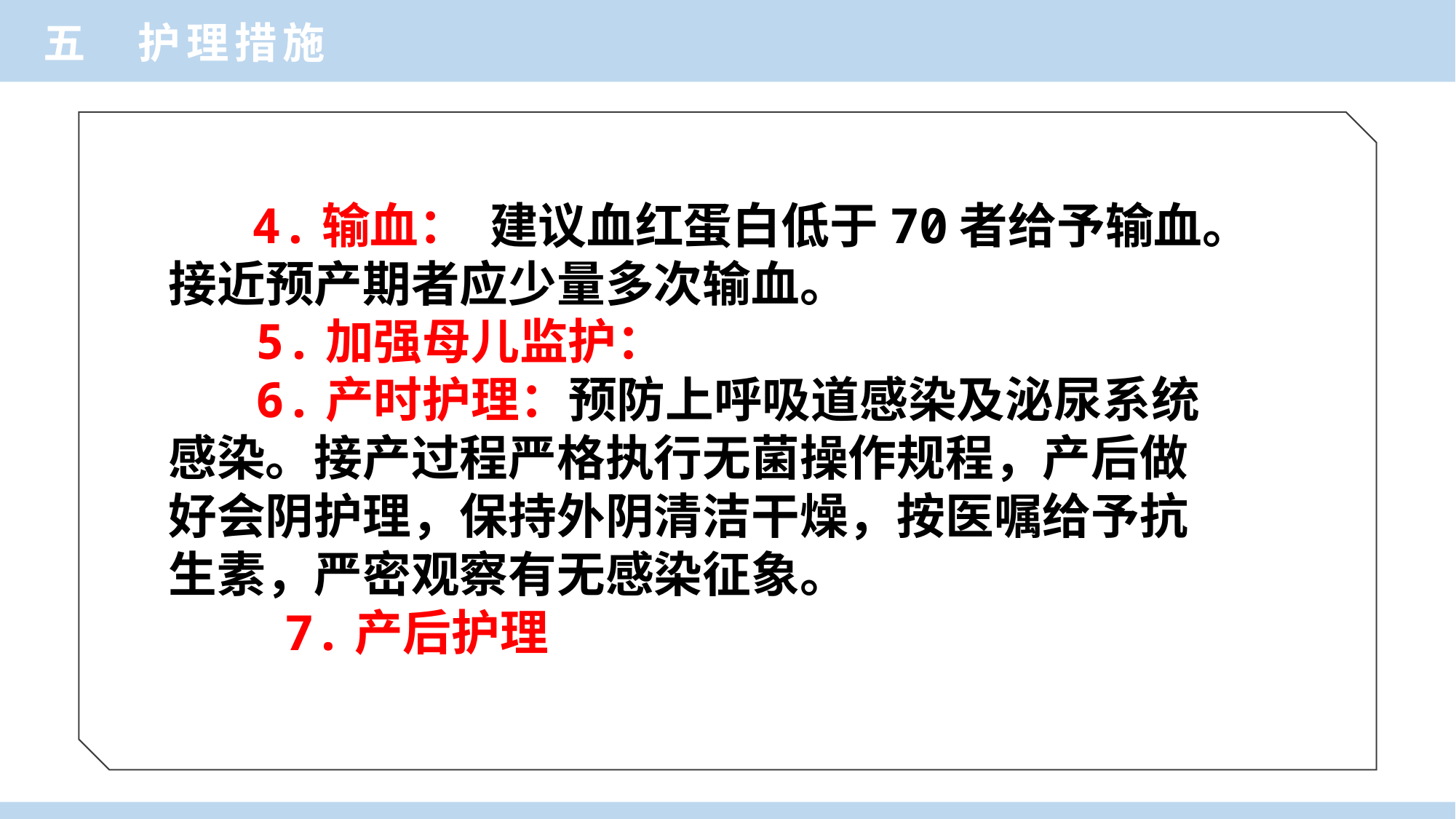

五   护理措施

   4.输血：  建议血红蛋白低于70者给予输血。
接近预产期者应少量多次输血。
   5.加强母儿监护：
   6.产时护理：预防上呼吸道感染及泌尿系统
感染。接产过程严格执行无菌操作规程，产后做
好会阴护理，保持外阴清洁干燥，按医嘱给予抗
生素，严密观察有无感染征象。
    7.产后护理